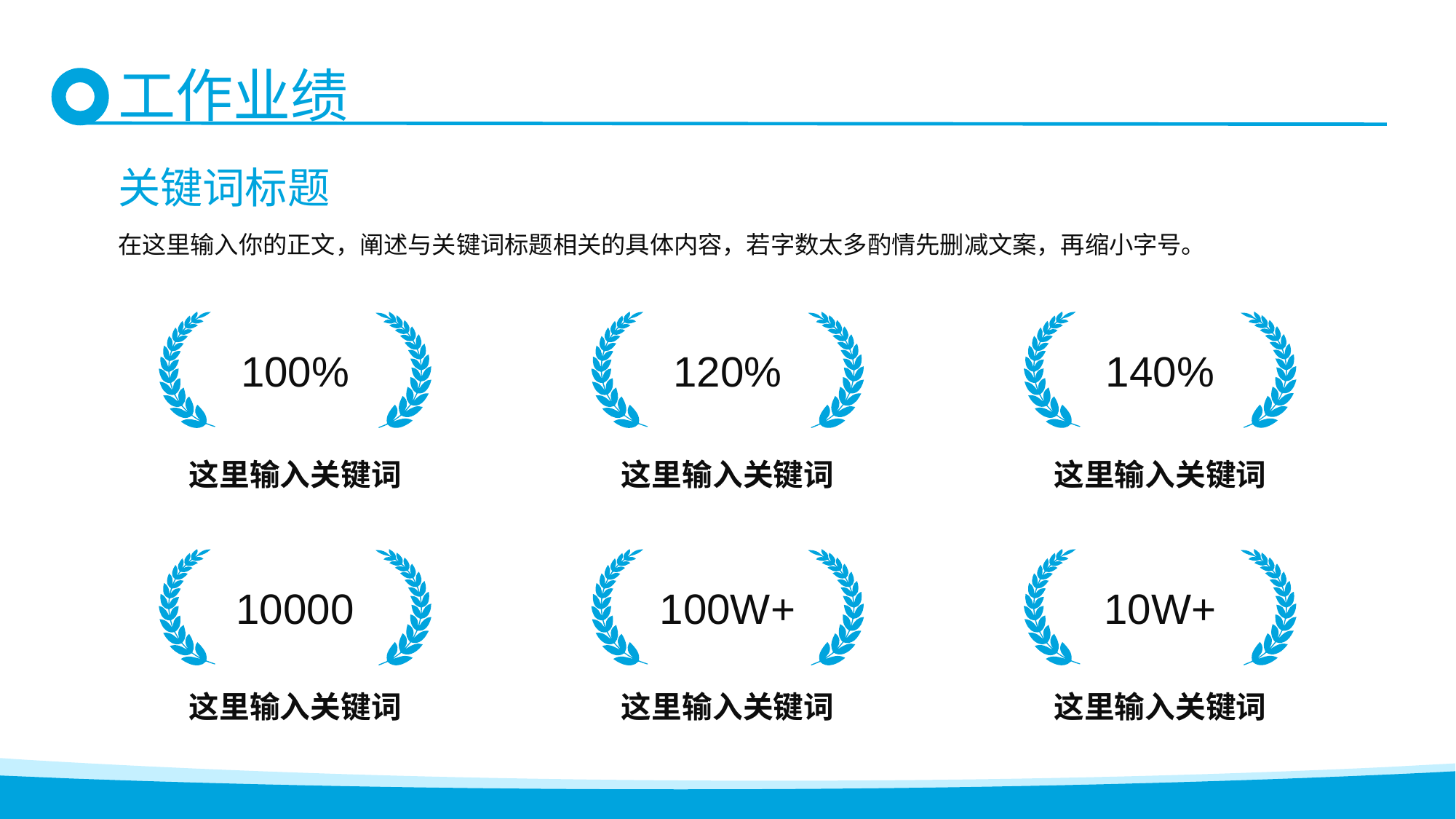

工作业绩
关键词标题
在这里输入你的正文，阐述与关键词标题相关的具体内容，若字数太多酌情先删减文案，再缩小字号。

140%
100%
120%
这里输入关键词
这里输入关键词
这里输入关键词

10W+
10000
100W+
这里输入关键词
这里输入关键词
这里输入关键词